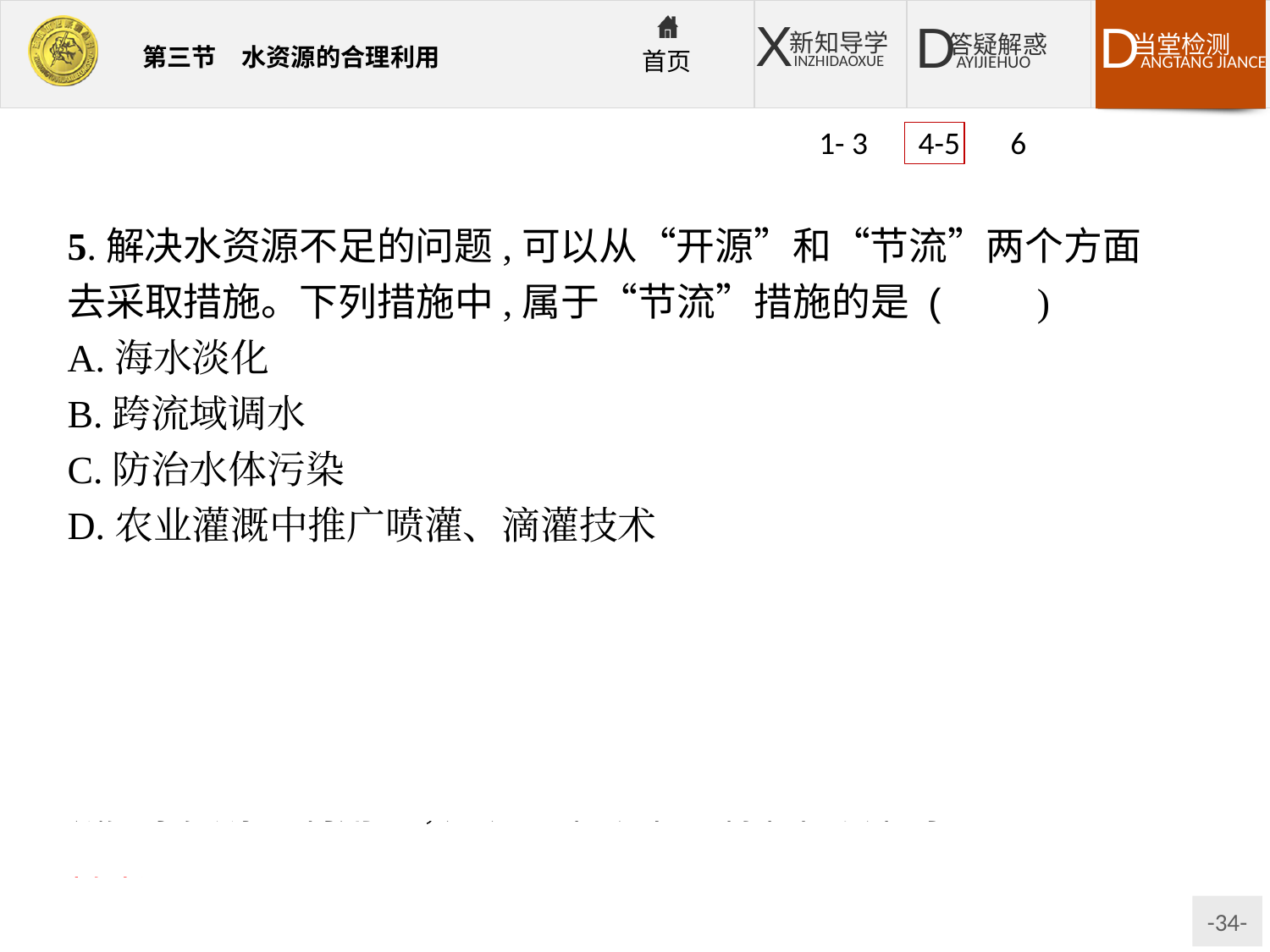

1- 3       4-5       6

5.解决水资源不足的问题,可以从“开源”和“节流”两个方面去采取措施。下列措施中,属于“节流”措施的是 (　　)
A.海水淡化
B.跨流域调水
C.防治水体污染
D.农业灌溉中推广喷灌、滴灌技术
解析:第4题,世界上水资源短缺的自然原因主要是水资源的地区分布不均,人为原因主要有人口的增长和经济的发展对水资源的需求量越来越大,水资源的浪费和污染等。第5题,“开源”是指增加水资源的总量,如海水淡化等;而“节流”是指采取各种措施减少水资源的利用量,如农业灌溉中的滴灌和喷灌等。
答案:4.C　5.D